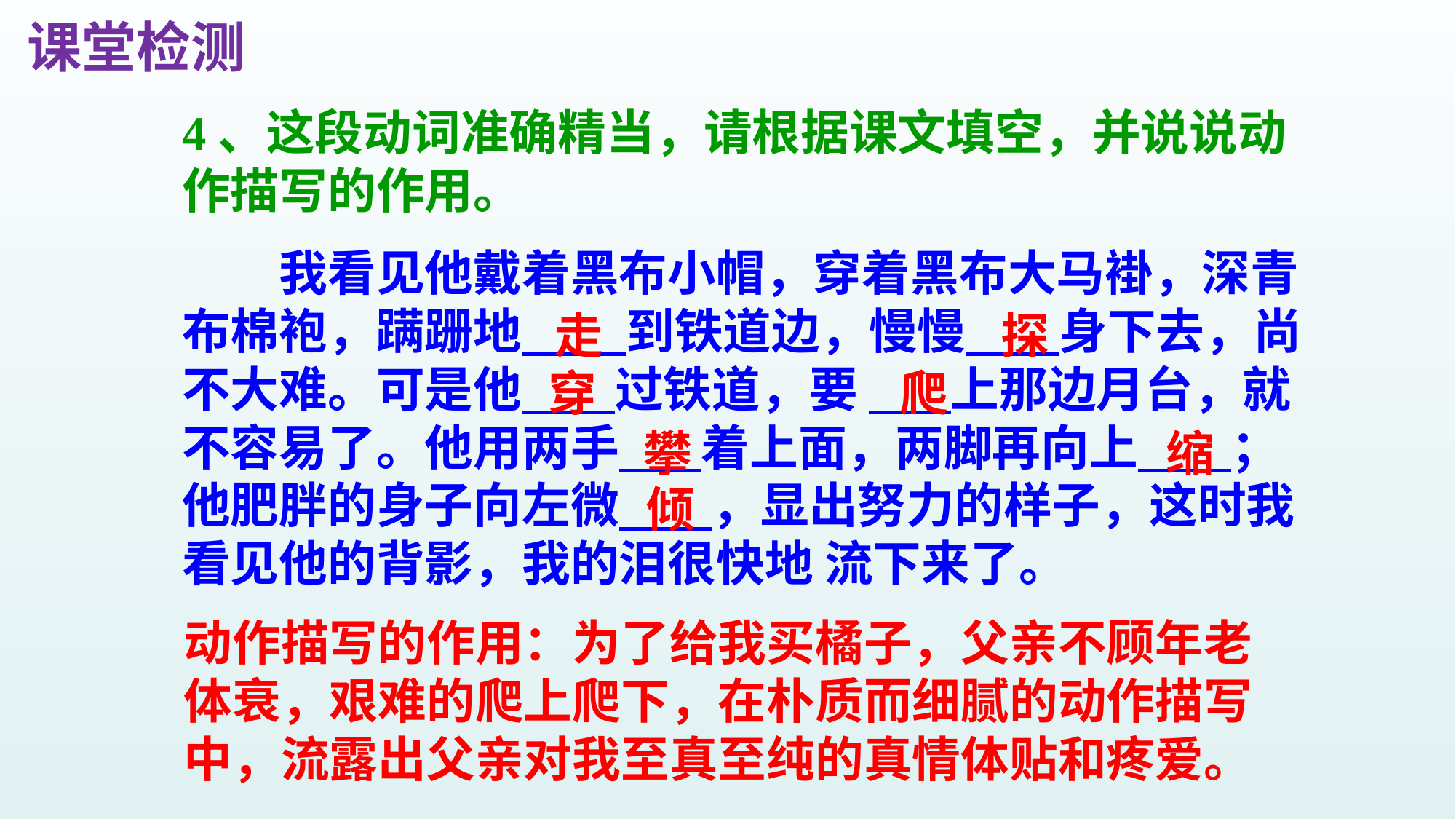

课堂检测
4、这段动词准确精当，请根据课文填空，并说说动作描写的作用。
　　我看见他戴着黑布小帽，穿着黑布大马褂，深青布棉袍，蹒跚地   　  到铁道边，慢慢 　   身下去，尚不大难。可是他  　  过铁道，要  　  上那边月台，就不容易了。他用两手  　 着上面，两脚再向上 　   ；他肥胖的身子向左微 　   ，显出努力的样子，这时我看见他的背影，我的泪很快地 流下来了。
探
走
穿
爬
缩
攀
倾
动作描写的作用：为了给我买橘子，父亲不顾年老体衰，艰难的爬上爬下，在朴质而细腻的动作描写中，流露出父亲对我至真至纯的真情体贴和疼爱。